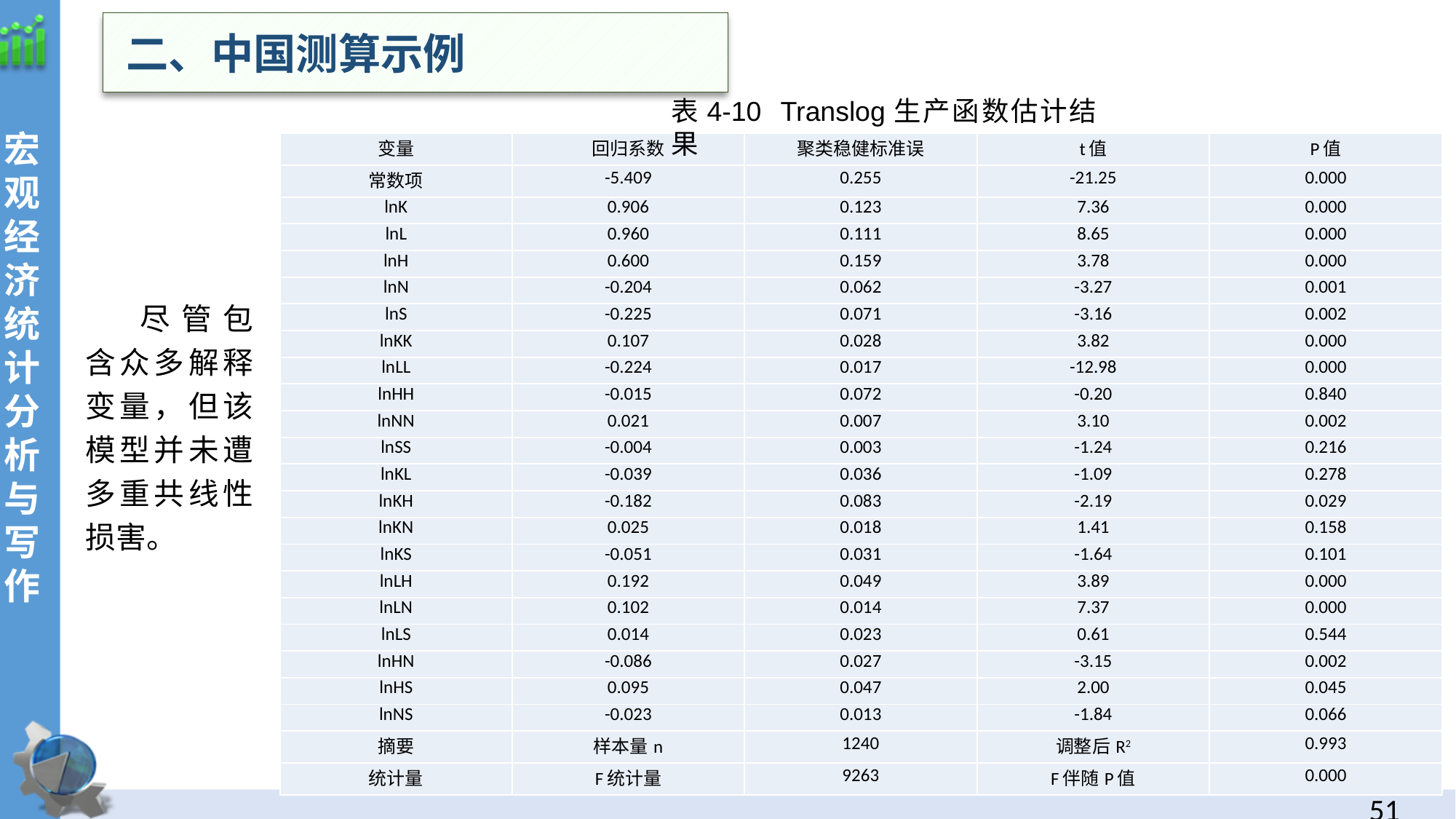

二、中国测算示例
表4-10  Translog生产函数估计结果
| 变量 | 回归系数 | 聚类稳健标准误 | t值 | P值 |
| --- | --- | --- | --- | --- |
| 常数项 | -5.409 | 0.255 | -21.25 | 0.000 |
| lnK | 0.906 | 0.123 | 7.36 | 0.000 |
| lnL | 0.960 | 0.111 | 8.65 | 0.000 |
| lnH | 0.600 | 0.159 | 3.78 | 0.000 |
| lnN | -0.204 | 0.062 | -3.27 | 0.001 |
| lnS | -0.225 | 0.071 | -3.16 | 0.002 |
| lnKK | 0.107 | 0.028 | 3.82 | 0.000 |
| lnLL | -0.224 | 0.017 | -12.98 | 0.000 |
| lnHH | -0.015 | 0.072 | -0.20 | 0.840 |
| lnNN | 0.021 | 0.007 | 3.10 | 0.002 |
| lnSS | -0.004 | 0.003 | -1.24 | 0.216 |
| lnKL | -0.039 | 0.036 | -1.09 | 0.278 |
| lnKH | -0.182 | 0.083 | -2.19 | 0.029 |
| lnKN | 0.025 | 0.018 | 1.41 | 0.158 |
| lnKS | -0.051 | 0.031 | -1.64 | 0.101 |
| lnLH | 0.192 | 0.049 | 3.89 | 0.000 |
| lnLN | 0.102 | 0.014 | 7.37 | 0.000 |
| lnLS | 0.014 | 0.023 | 0.61 | 0.544 |
| lnHN | -0.086 | 0.027 | -3.15 | 0.002 |
| lnHS | 0.095 | 0.047 | 2.00 | 0.045 |
| lnNS | -0.023 | 0.013 | -1.84 | 0.066 |
| 摘要 | 样本量n | 1240 | 调整后R2 | 0.993 |
| 统计量 | F统计量 | 9263 | F伴随P值 | 0.000 |
尽管包含众多解释变量，但该模型并未遭多重共线性损害。

51